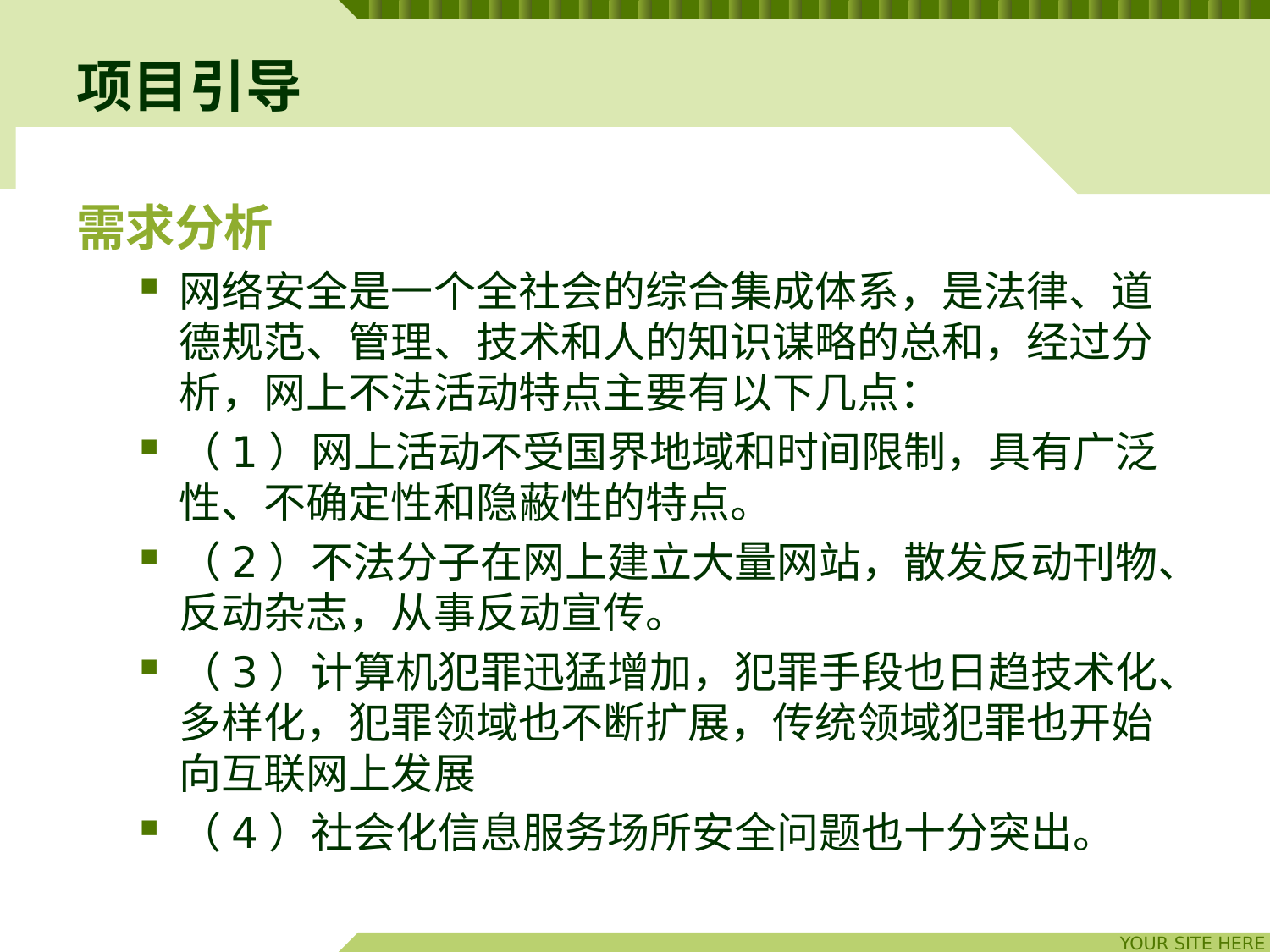

# 项目引导
需求分析
网络安全是一个全社会的综合集成体系，是法律、道德规范、管理、技术和人的知识谋略的总和，经过分析，网上不法活动特点主要有以下几点：
（1）网上活动不受国界地域和时间限制，具有广泛性、不确定性和隐蔽性的特点。
（2）不法分子在网上建立大量网站，散发反动刊物、反动杂志，从事反动宣传。
（3）计算机犯罪迅猛增加，犯罪手段也日趋技术化、多样化，犯罪领域也不断扩展，传统领域犯罪也开始向互联网上发展
（4）社会化信息服务场所安全问题也十分突出。